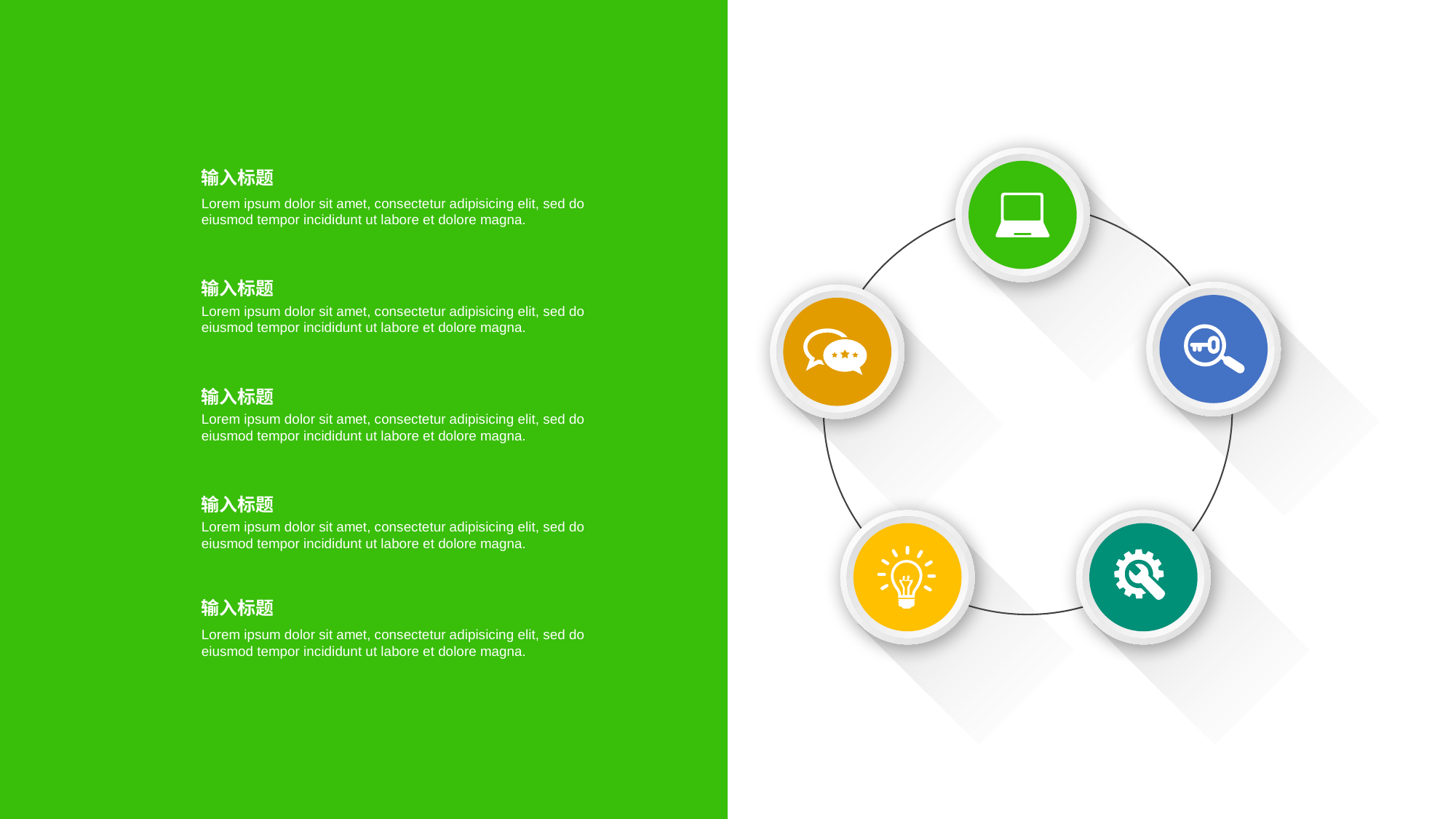

输入标题
Lorem ipsum dolor sit amet, consectetur adipisicing elit, sed do eiusmod tempor incididunt ut labore et dolore magna.

输入标题

Lorem ipsum dolor sit amet, consectetur adipisicing elit, sed do eiusmod tempor incididunt ut labore et dolore magna.
输入标题
Lorem ipsum dolor sit amet, consectetur adipisicing elit, sed do eiusmod tempor incididunt ut labore et dolore magna.
输入标题

Lorem ipsum dolor sit amet, consectetur adipisicing elit, sed do eiusmod tempor incididunt ut labore et dolore magna.
输入标题
Lorem ipsum dolor sit amet, consectetur adipisicing elit, sed do eiusmod tempor incididunt ut labore et dolore magna.